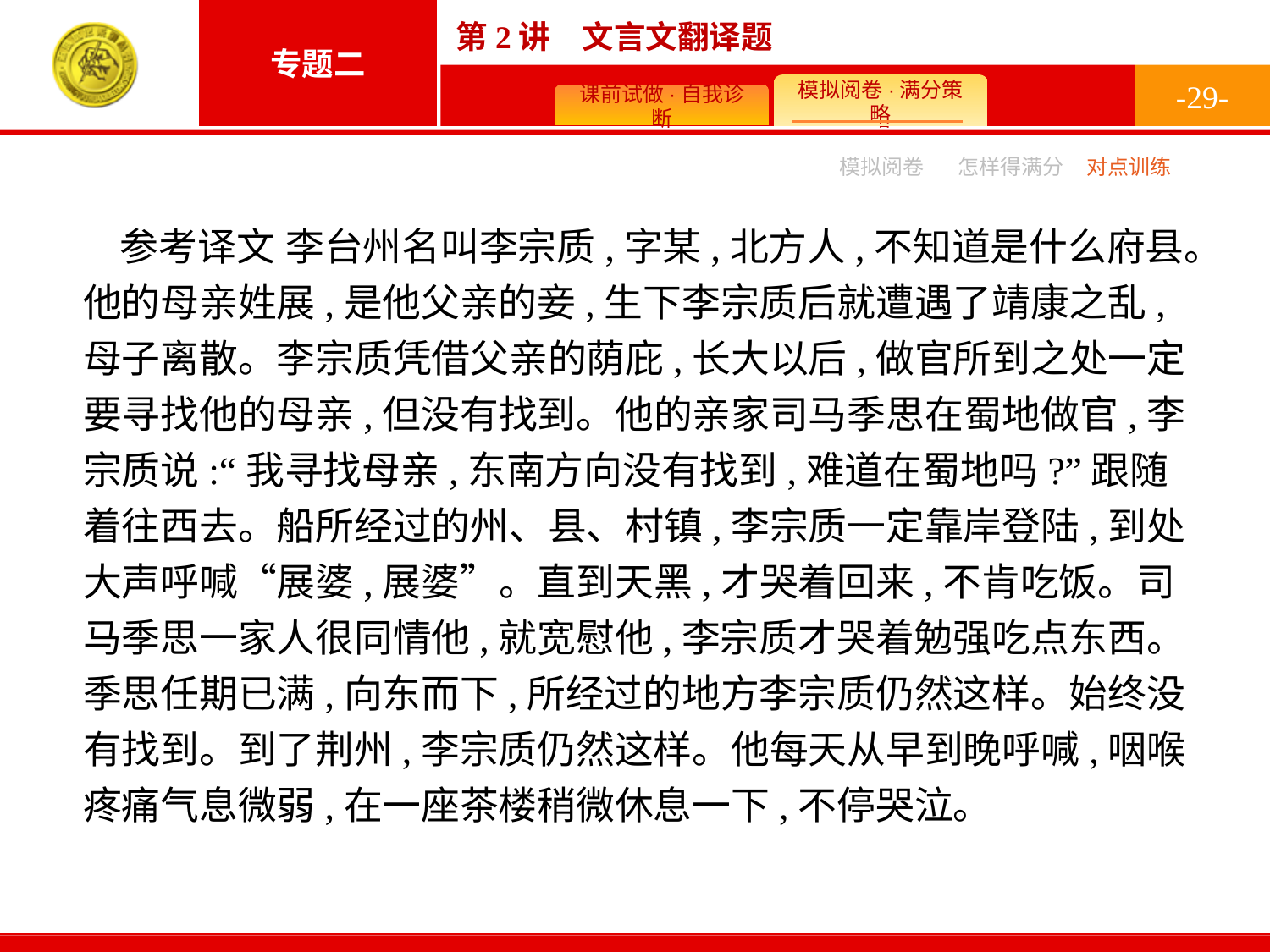

-29-
模拟阅卷
怎样得满分
对点训练
参考译文 李台州名叫李宗质,字某,北方人,不知道是什么府县。他的母亲姓展,是他父亲的妾,生下李宗质后就遭遇了靖康之乱,母子离散。李宗质凭借父亲的荫庇,长大以后,做官所到之处一定要寻找他的母亲,但没有找到。他的亲家司马季思在蜀地做官,李宗质说:“我寻找母亲,东南方向没有找到,难道在蜀地吗?”跟随着往西去。船所经过的州、县、村镇,李宗质一定靠岸登陆,到处大声呼喊“展婆,展婆”。直到天黑,才哭着回来,不肯吃饭。司马季思一家人很同情他,就宽慰他,李宗质才哭着勉强吃点东西。季思任期已满,向东而下,所经过的地方李宗质仍然这样。始终没有找到。到了荆州,李宗质仍然这样。他每天从早到晚呼喊,咽喉疼痛气息微弱,在一座茶楼稍微休息一下,不停哭泣。